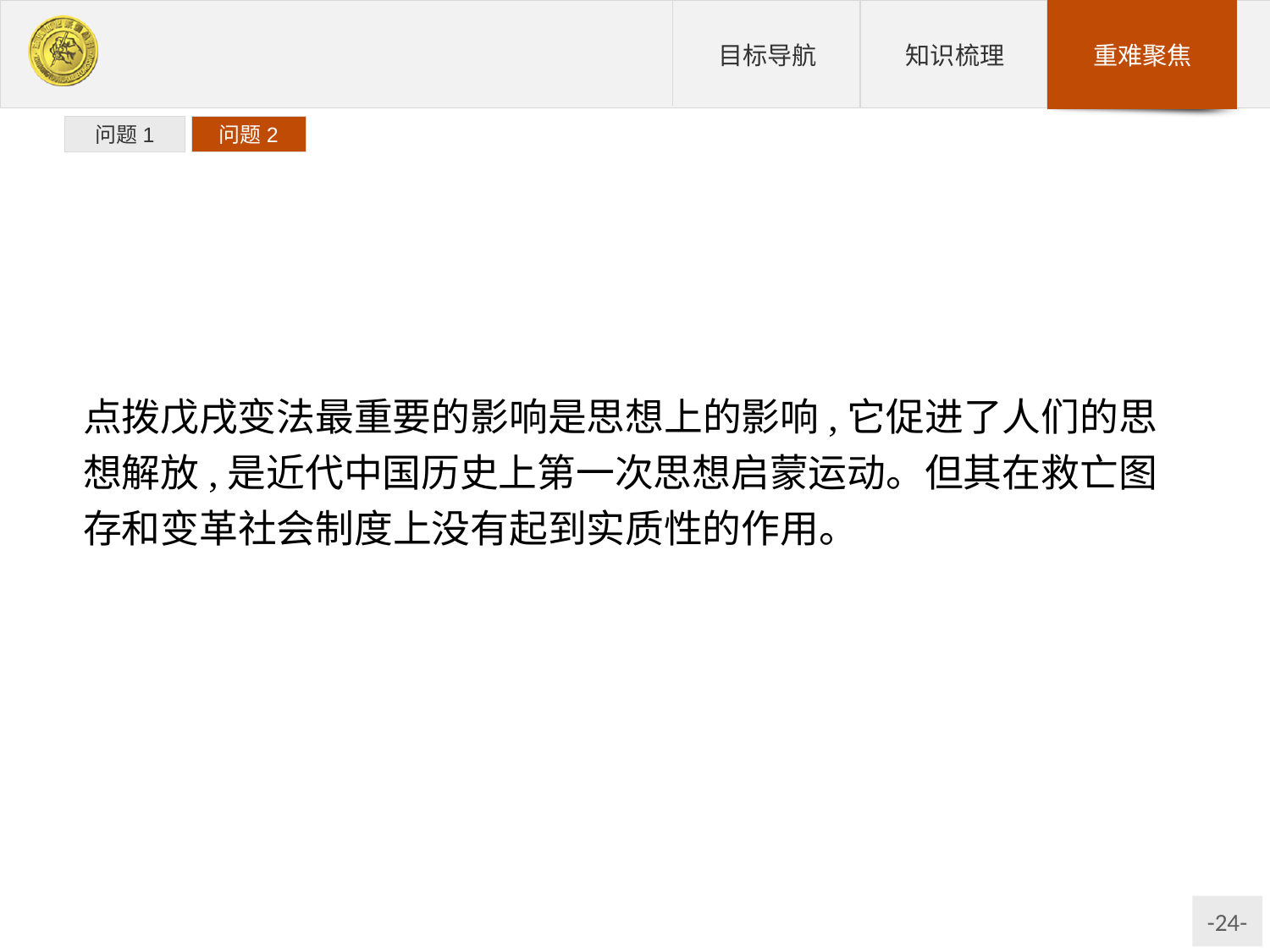

问题1
问题2
点拨戊戌变法最重要的影响是思想上的影响,它促进了人们的思想解放,是近代中国历史上第一次思想启蒙运动。但其在救亡图存和变革社会制度上没有起到实质性的作用。